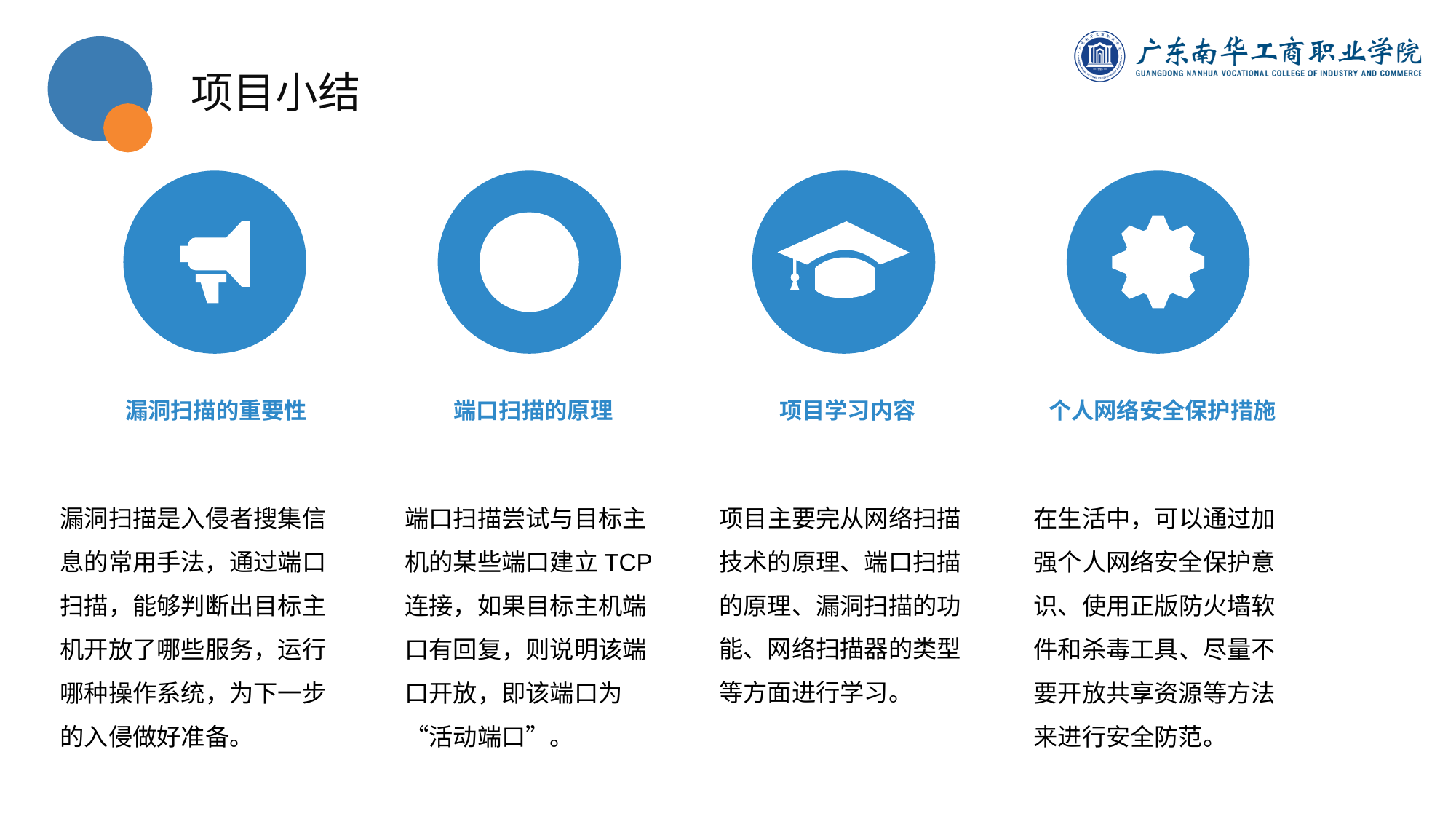

项目小结

漏洞扫描的重要性
端口扫描的原理
项目学习内容
个人网络安全保护措施
端口扫描尝试与目标主机的某些端口建立TCP连接，如果目标主机端口有回复，则说明该端口开放，即该端口为“活动端口”。
项目主要完从网络扫描技术的原理、端口扫描的原理、漏洞扫描的功能、网络扫描器的类型等方面进行学习。
在生活中，可以通过加强个人网络安全保护意识、使用正版防火墙软件和杀毒工具、尽量不要开放共享资源等方法来进行安全防范。
漏洞扫描是入侵者搜集信息的常用手法，通过端口扫描，能够判断出目标主机开放了哪些服务，运行哪种操作系统，为下一步的入侵做好准备。